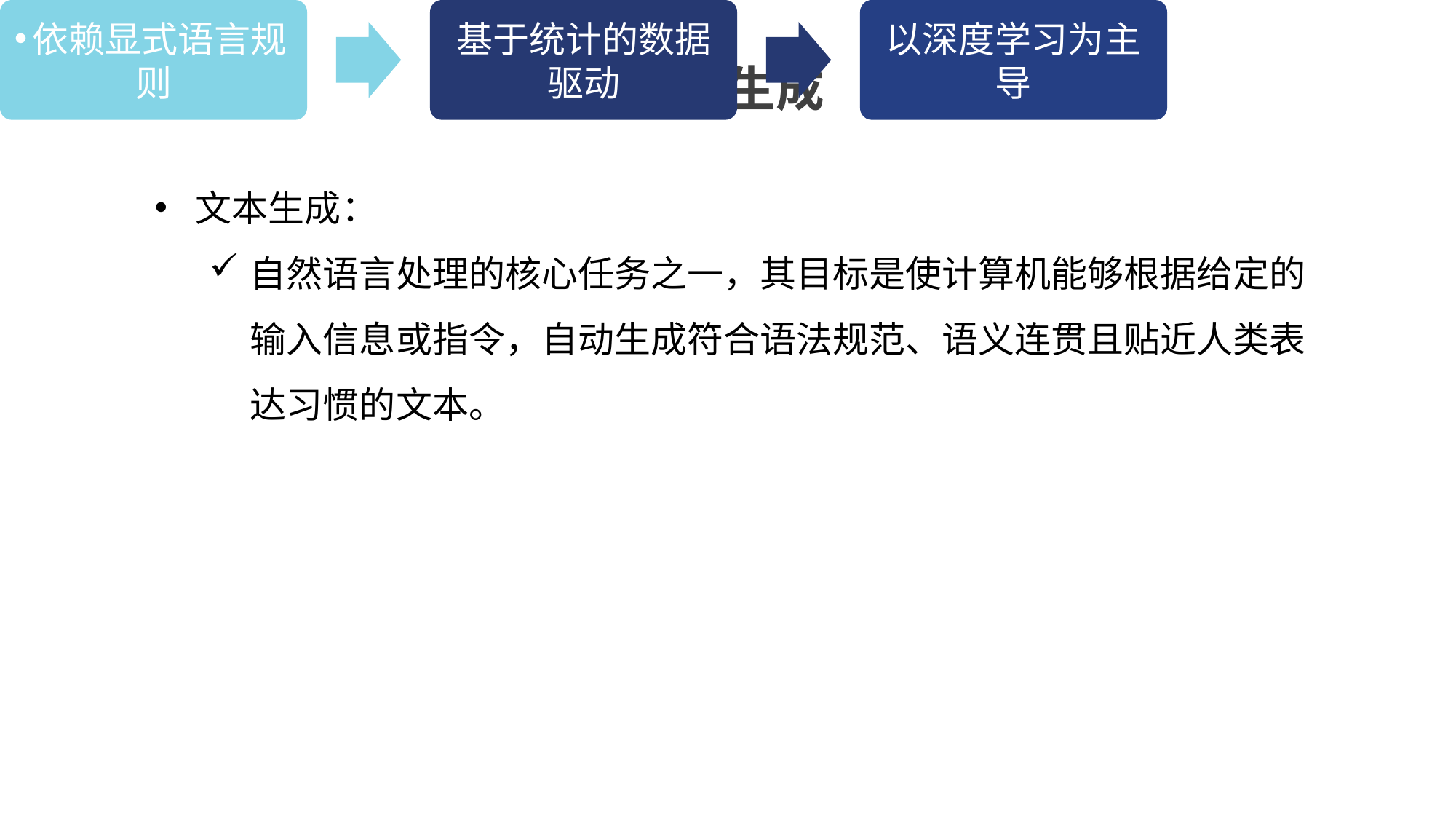

文本生成
文本生成：
自然语言处理的核心任务之一，其目标是使计算机能够根据给定的输入信息或指令，自动生成符合语法规范、语义连贯且贴近人类表达习惯的文本。
依赖显式语言规则

基于统计的数据驱动

以深度学习为主导